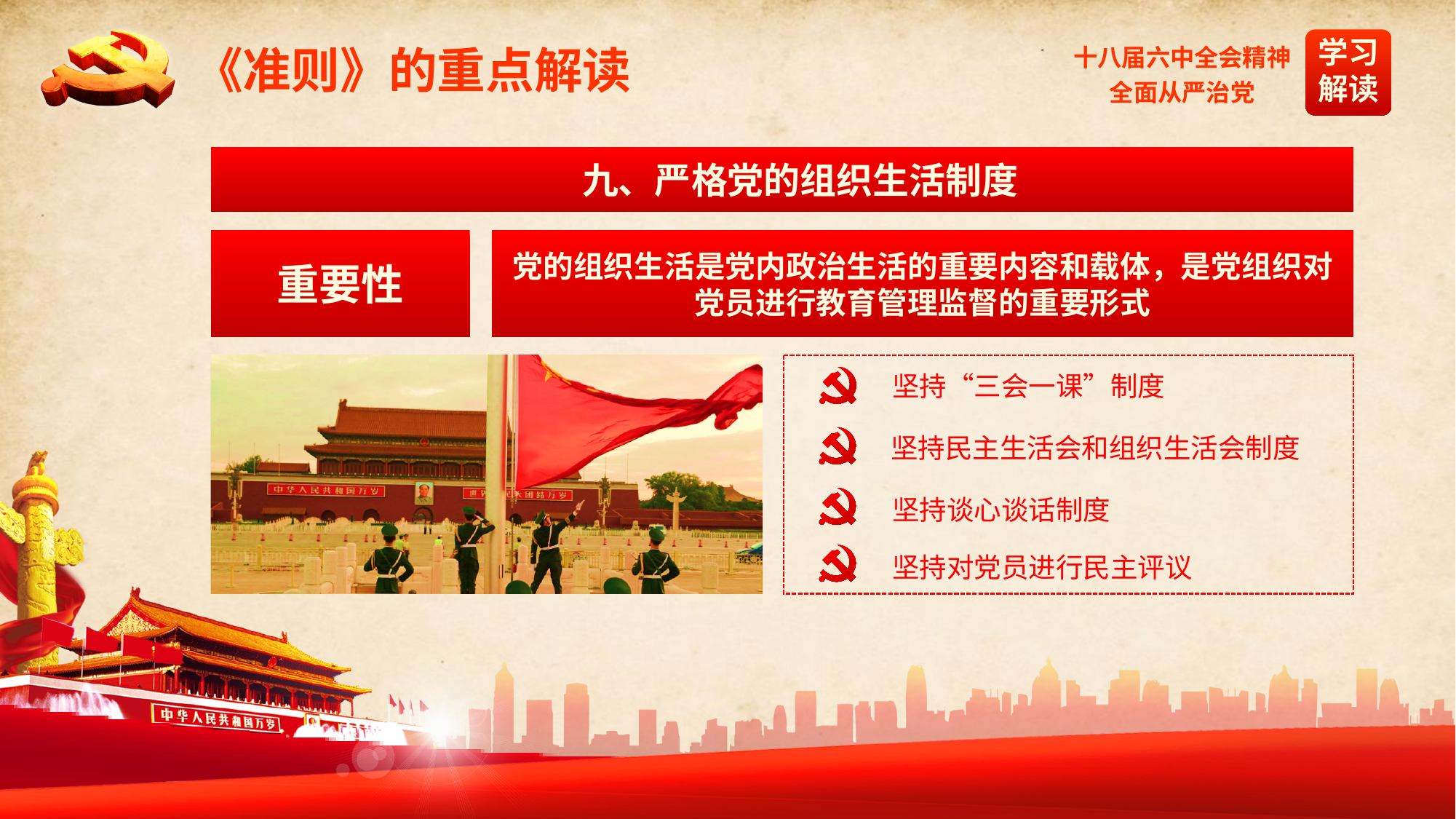

《准则》的重点解读
　九、严格党的组织生活制度
重要性
党的组织生活是党内政治生活的重要内容和载体，是党组织对党员进行教育管理监督的重要形式

坚持“三会一课”制度

坚持民主生活会和组织生活会制度

坚持谈心谈话制度

坚持对党员进行民主评议